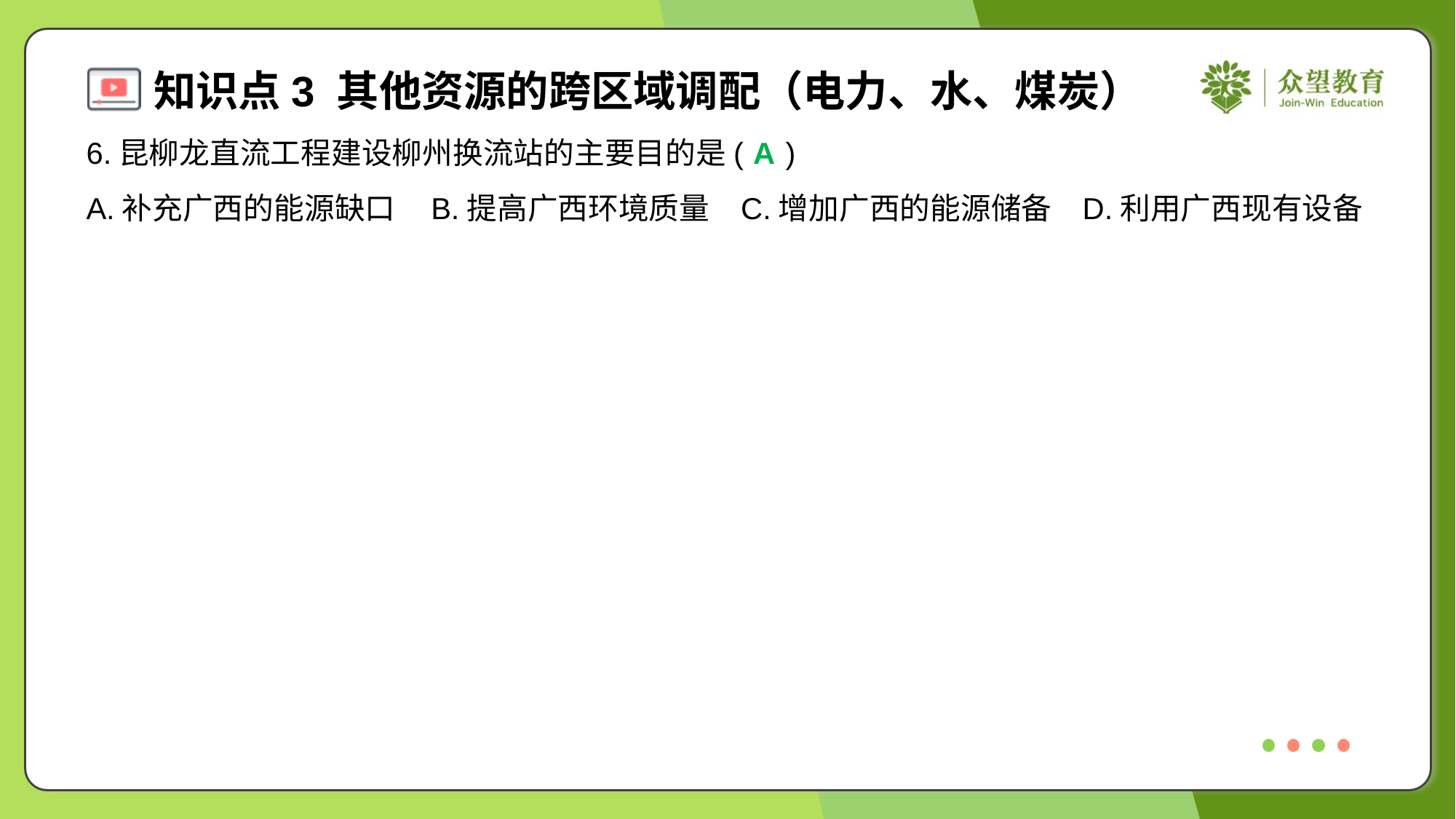

6.昆柳龙直流工程建设柳州换流站的主要目的是(     )
A
A.补充广西的能源缺口	B.提高广西环境质量	C.增加广西的能源储备	D.利用广西现有设备